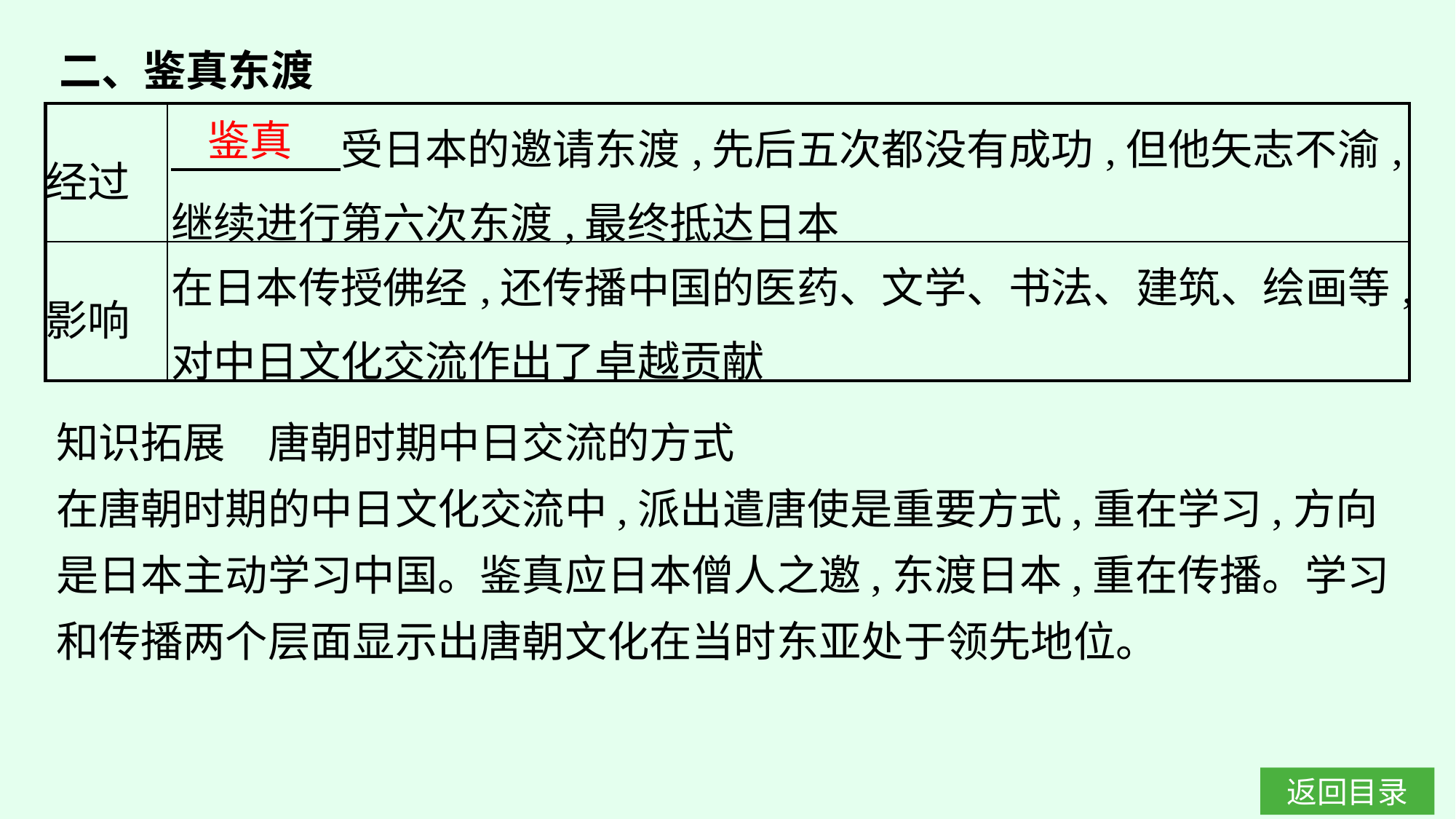

二、鉴真东渡
| 经过 | 受日本的邀请东渡,先后五次都没有成功,但他矢志不渝,继续进行第六次东渡,最终抵达日本 |
| --- | --- |
| 影响 | 在日本传授佛经,还传播中国的医药、文学、书法、建筑、绘画等,对中日文化交流作出了卓越贡献 |
鉴真
知识拓展　唐朝时期中日交流的方式
在唐朝时期的中日文化交流中,派出遣唐使是重要方式,重在学习,方向是日本主动学习中国。鉴真应日本僧人之邀,东渡日本,重在传播。学习和传播两个层面显示出唐朝文化在当时东亚处于领先地位。